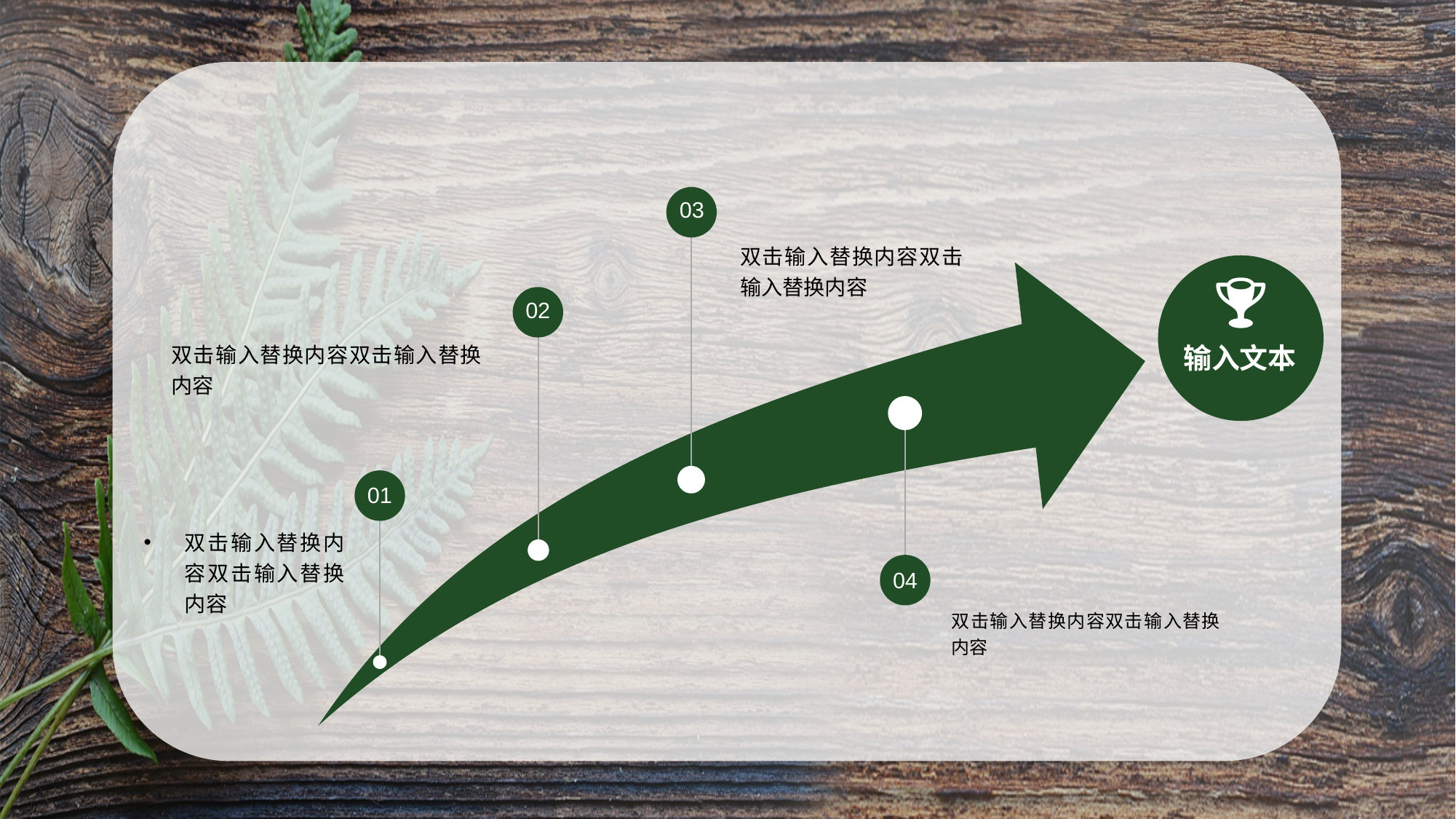

03

双击输入替换内容双击输入替换内容

02

输入文本
双击输入替换内容双击输入替换内容

01

双击输入替换内容双击输入替换内容

04
双击输入替换内容双击输入替换内容